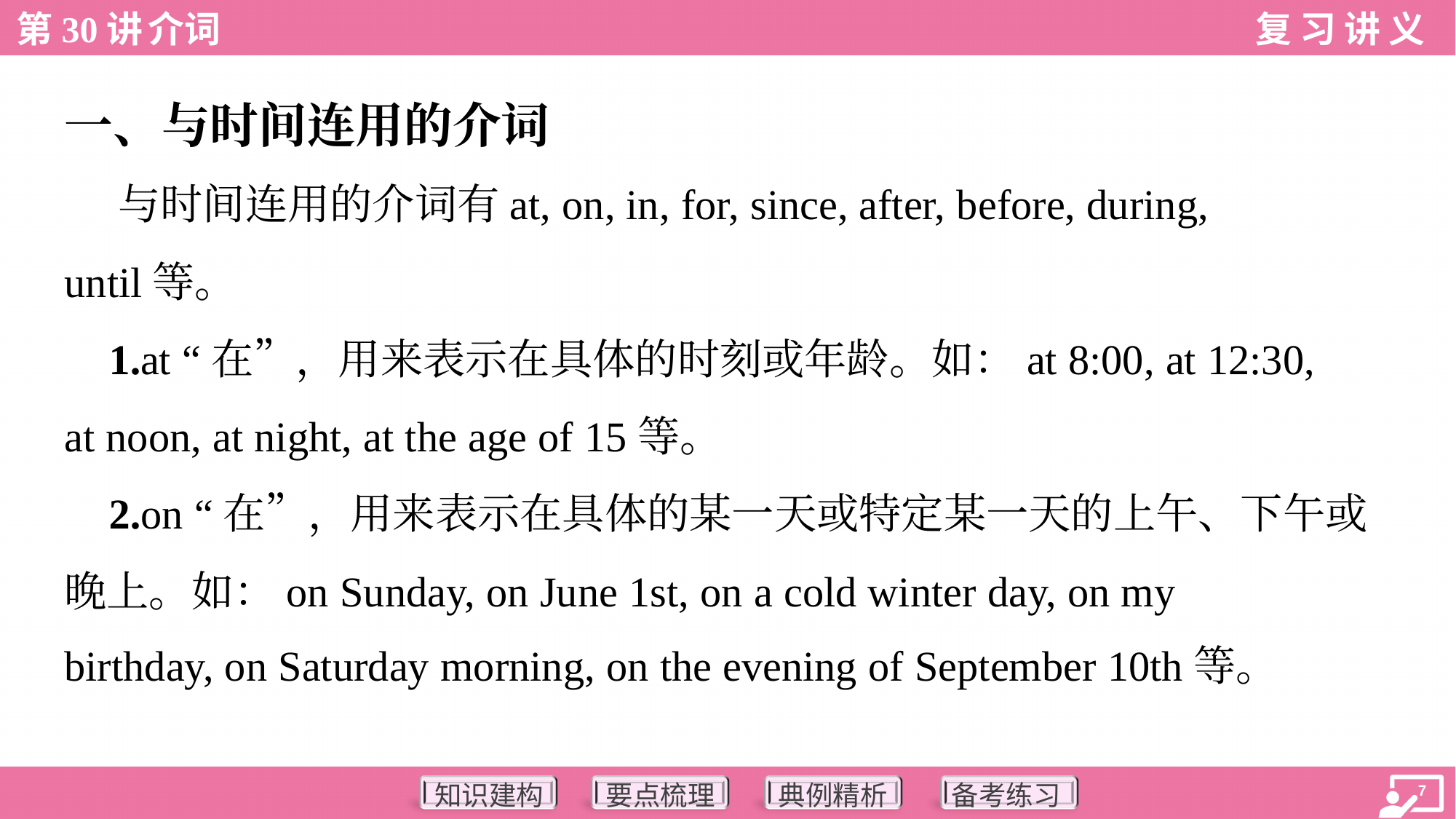

一、与时间连用的介词
    与时间连用的介词有at, on, in, for, since, after, before, during,
until等。
    1.at “在”，用来表示在具体的时刻或年龄。如：at 8:00, at 12:30,
at noon, at night, at the age of 15等。
    2.on “在”，用来表示在具体的某一天或特定某一天的上午、下午或
晚上。如：on Sunday, on June 1st, on a cold winter day, on my
birthday, on Saturday morning, on the evening of September 10th等。